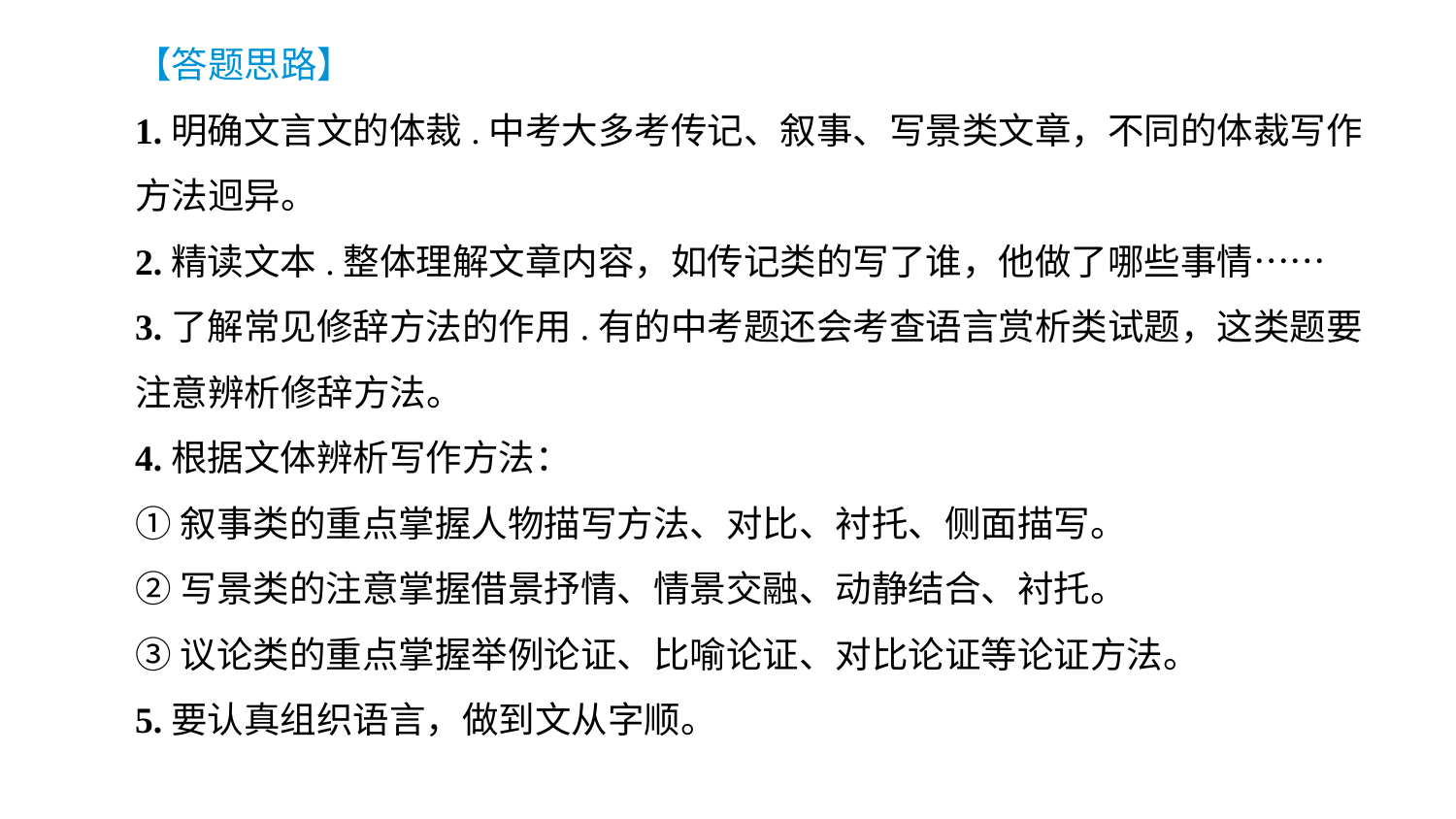

【答题思路】
1.明确文言文的体裁.中考大多考传记、叙事、写景类文章，不同的体裁写作方法迥异。
2.精读文本.整体理解文章内容，如传记类的写了谁，他做了哪些事情……
3.了解常见修辞方法的作用.有的中考题还会考查语言赏析类试题，这类题要注意辨析修辞方法。
4.根据文体辨析写作方法：
①叙事类的重点掌握人物描写方法、对比、衬托、侧面描写。
②写景类的注意掌握借景抒情、情景交融、动静结合、衬托。
③议论类的重点掌握举例论证、比喻论证、对比论证等论证方法。
5.要认真组织语言，做到文从字顺。